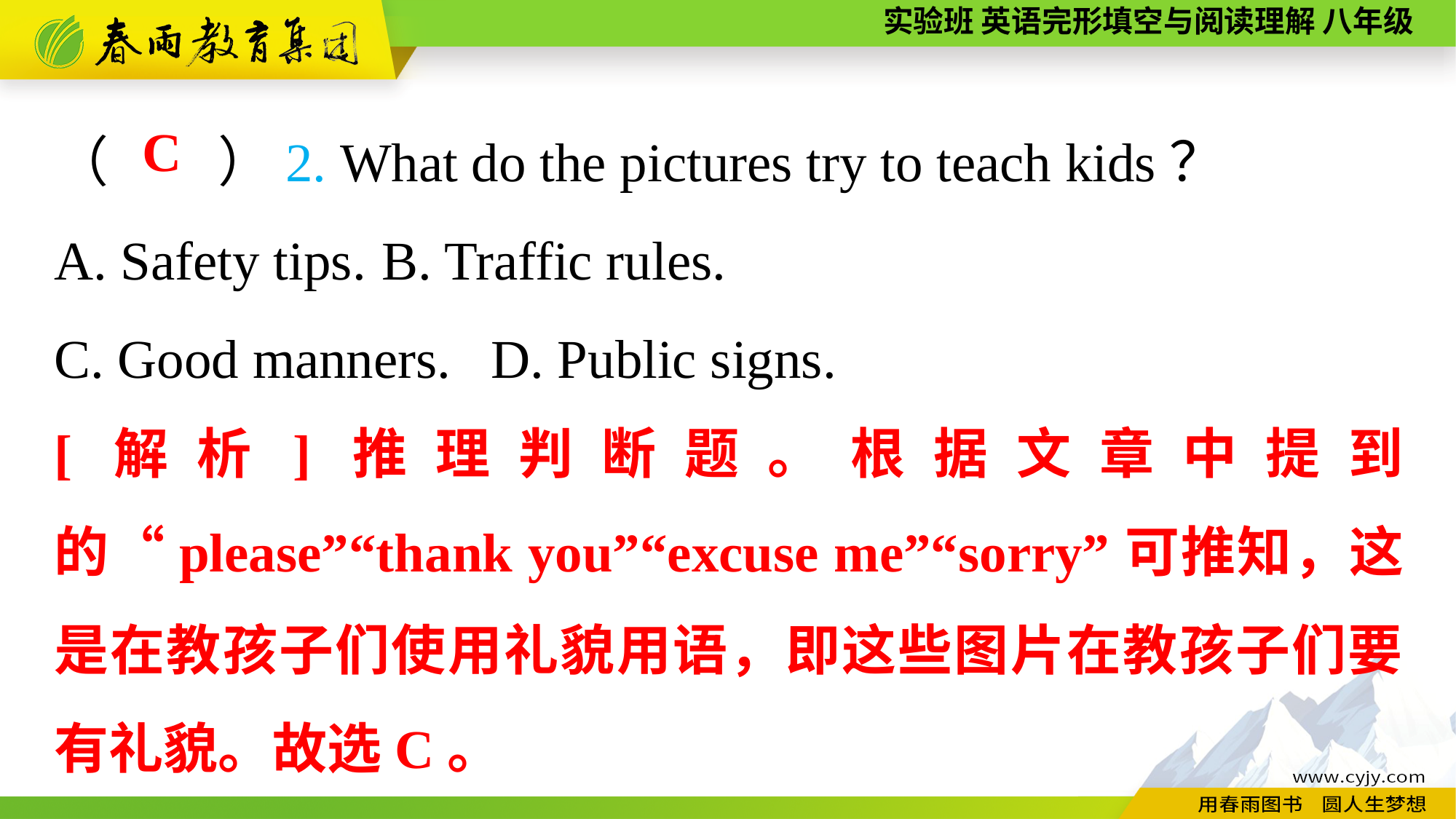

（　　）2. What do the pictures try to teach kids？
A. Safety tips.	B. Traffic rules.
C. Good manners.	D. Public signs.
C
[解析]推理判断题。根据文章中提到的“please”“thank you”“excuse me”“sorry”可推知，这是在教孩子们使用礼貌用语，即这些图片在教孩子们要有礼貌。故选C。